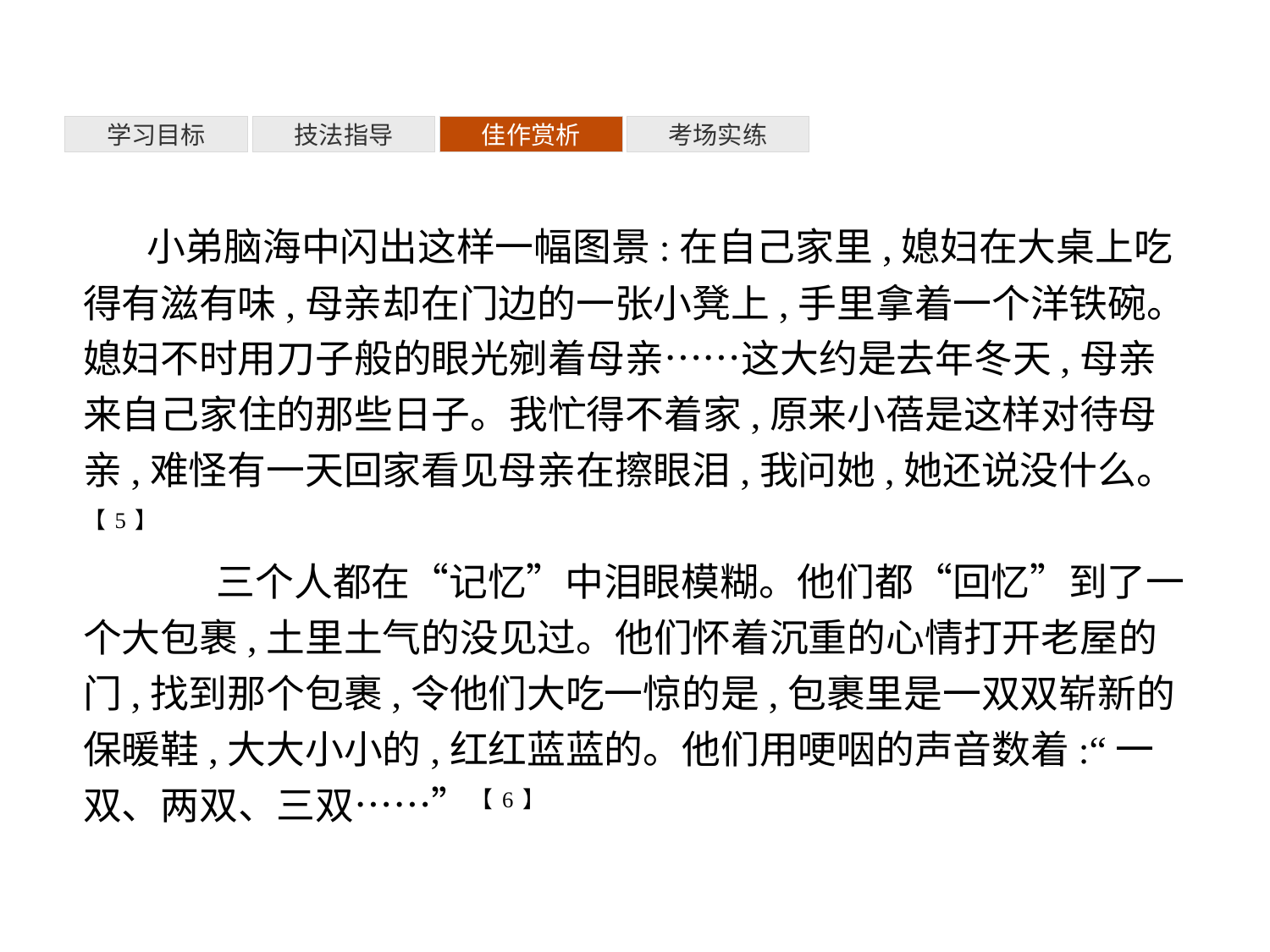

考场实练
佳作赏析
技法指导
学习目标
小弟脑海中闪出这样一幅图景:在自己家里,媳妇在大桌上吃得有滋有味,母亲却在门边的一张小凳上,手里拿着一个洋铁碗。媳妇不时用刀子般的眼光剜着母亲……这大约是去年冬天,母亲来自己家住的那些日子。我忙得不着家,原来小蓓是这样对待母亲,难怪有一天回家看见母亲在擦眼泪,我问她,她还说没什么。【5】
       三个人都在“记忆”中泪眼模糊。他们都“回忆”到了一个大包裹,土里土气的没见过。他们怀着沉重的心情打开老屋的门,找到那个包裹,令他们大吃一惊的是,包裹里是一双双崭新的保暖鞋,大大小小的,红红蓝蓝的。他们用哽咽的声音数着:“一双、两双、三双……”【6】